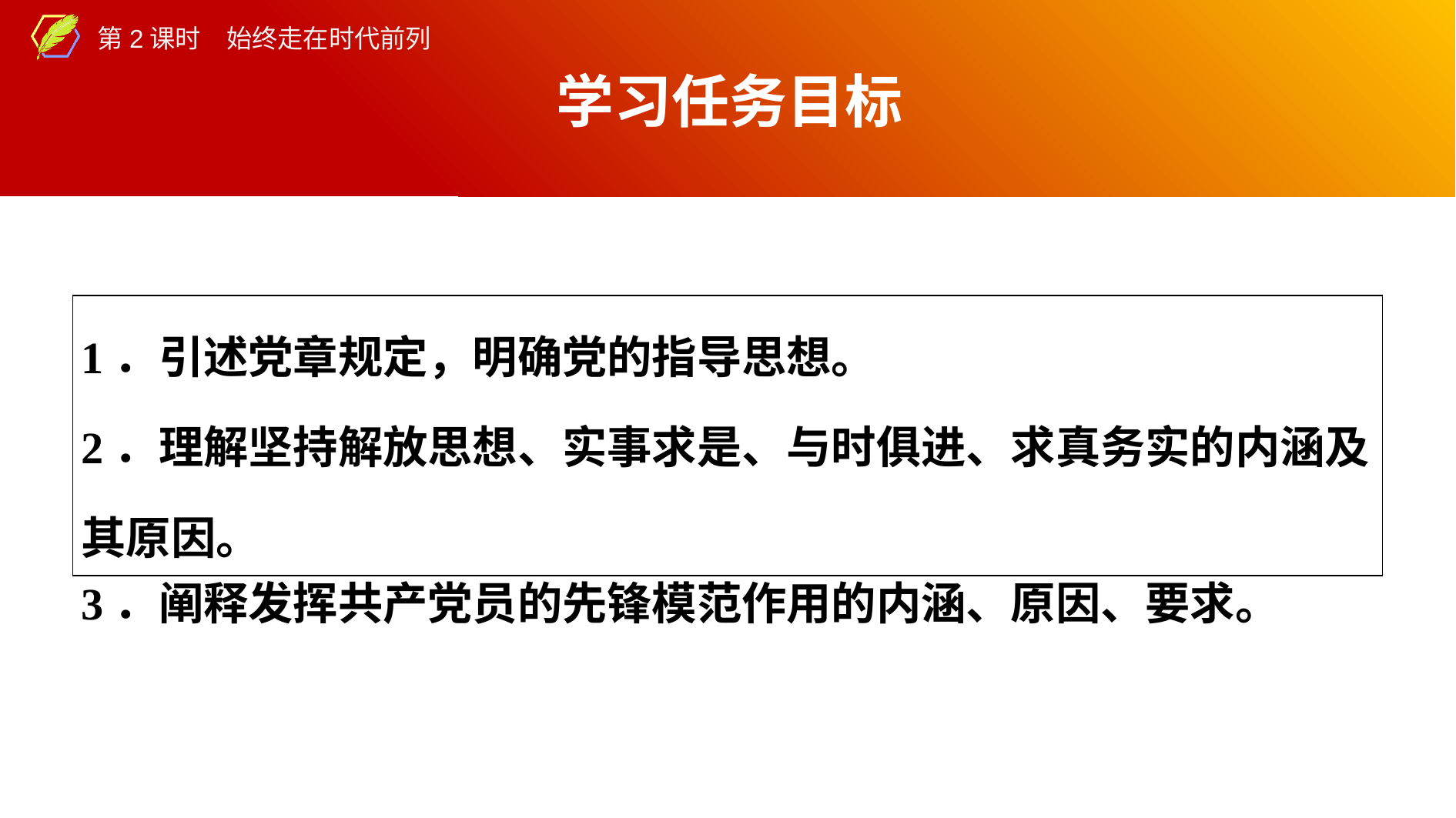

学习任务目标
| 1．引述党章规定，明确党的指导思想。 2．理解坚持解放思想、实事求是、与时俱进、求真务实的内涵及其原因。 3．阐释发挥共产党员的先锋模范作用的内涵、原因、要求。 |
| --- |